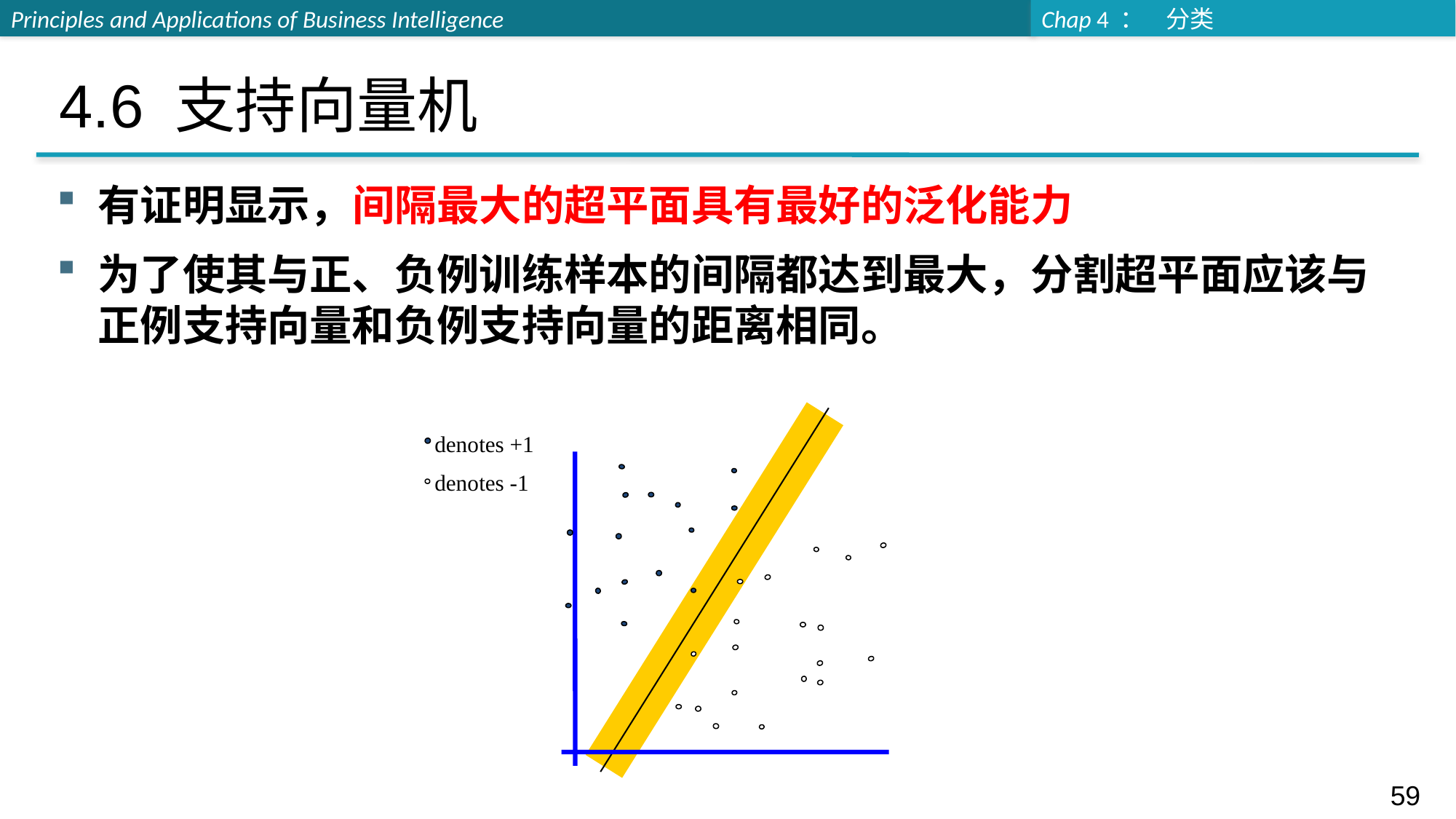

# 4.6 支持向量机
有证明显示，间隔最大的超平面具有最好的泛化能力
为了使其与正、负例训练样本的间隔都达到最大，分割超平面应该与正例支持向量和负例支持向量的距离相同。
 denotes +1
 denotes -1